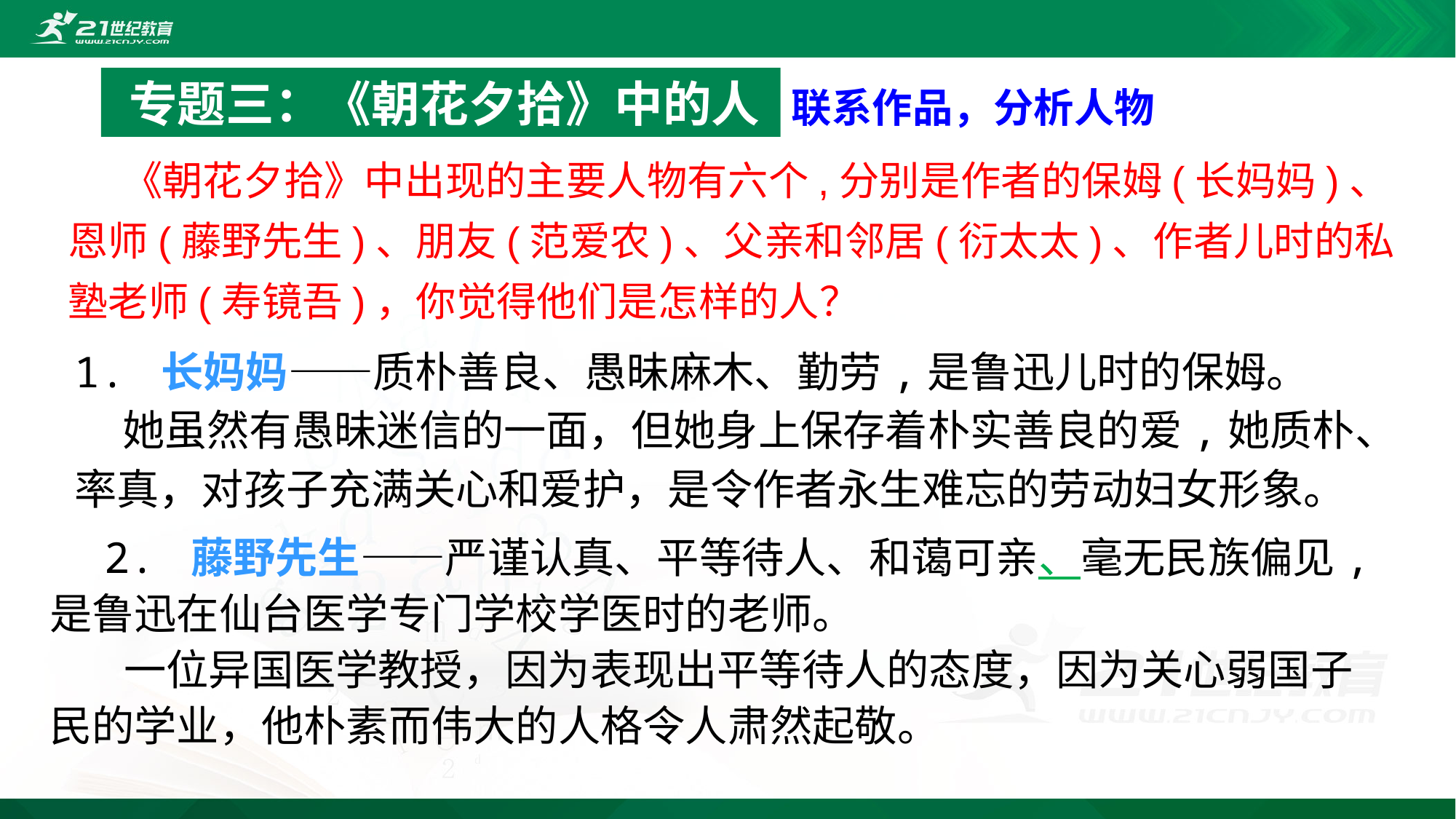

联系作品，分析人物
专题三：《朝花夕拾》中的人
《朝花夕拾》中出现的主要人物有六个,分别是作者的保姆(长妈妈)、恩师(藤野先生)、朋友(范爱农)、父亲和邻居(衍太太)、作者儿时的私塾老师(寿镜吾)，你觉得他们是怎样的人？
1. 长妈妈——质朴善良、愚昧麻木、勤劳,是鲁迅儿时的保姆。
    她虽然有愚昧迷信的一面，但她身上保存着朴实善良的爱,她质朴、率真，对孩子充满关心和爱护，是令作者永生难忘的劳动妇女形象。
2. 藤野先生——严谨认真、平等待人、和蔼可亲、毫无民族偏见,是鲁迅在仙台医学专门学校学医时的老师。
 一位异国医学教授，因为表现出平等待人的态度，因为关心弱国子民的学业，他朴素而伟大的人格令人肃然起敬。